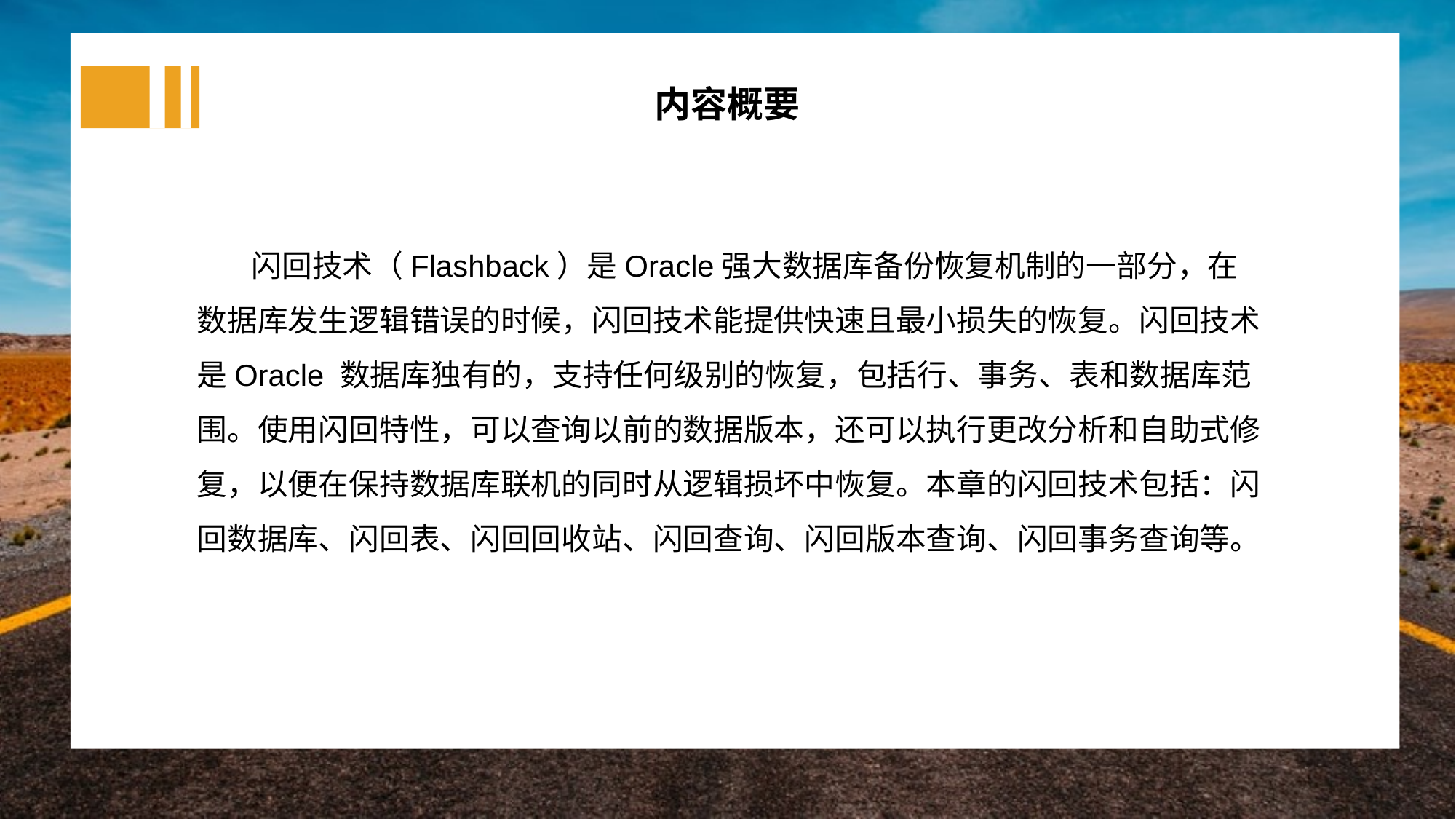

内容概要
闪回技术（Flashback）是Oracle强大数据库备份恢复机制的一部分，在数据库发生逻辑错误的时候，闪回技术能提供快速且最小损失的恢复。闪回技术是Oracle 数据库独有的，支持任何级别的恢复，包括行、事务、表和数据库范围。使用闪回特性，可以查询以前的数据版本，还可以执行更改分析和自助式修复，以便在保持数据库联机的同时从逻辑损坏中恢复。本章的闪回技术包括：闪回数据库、闪回表、闪回回收站、闪回查询、闪回版本查询、闪回事务查询等。